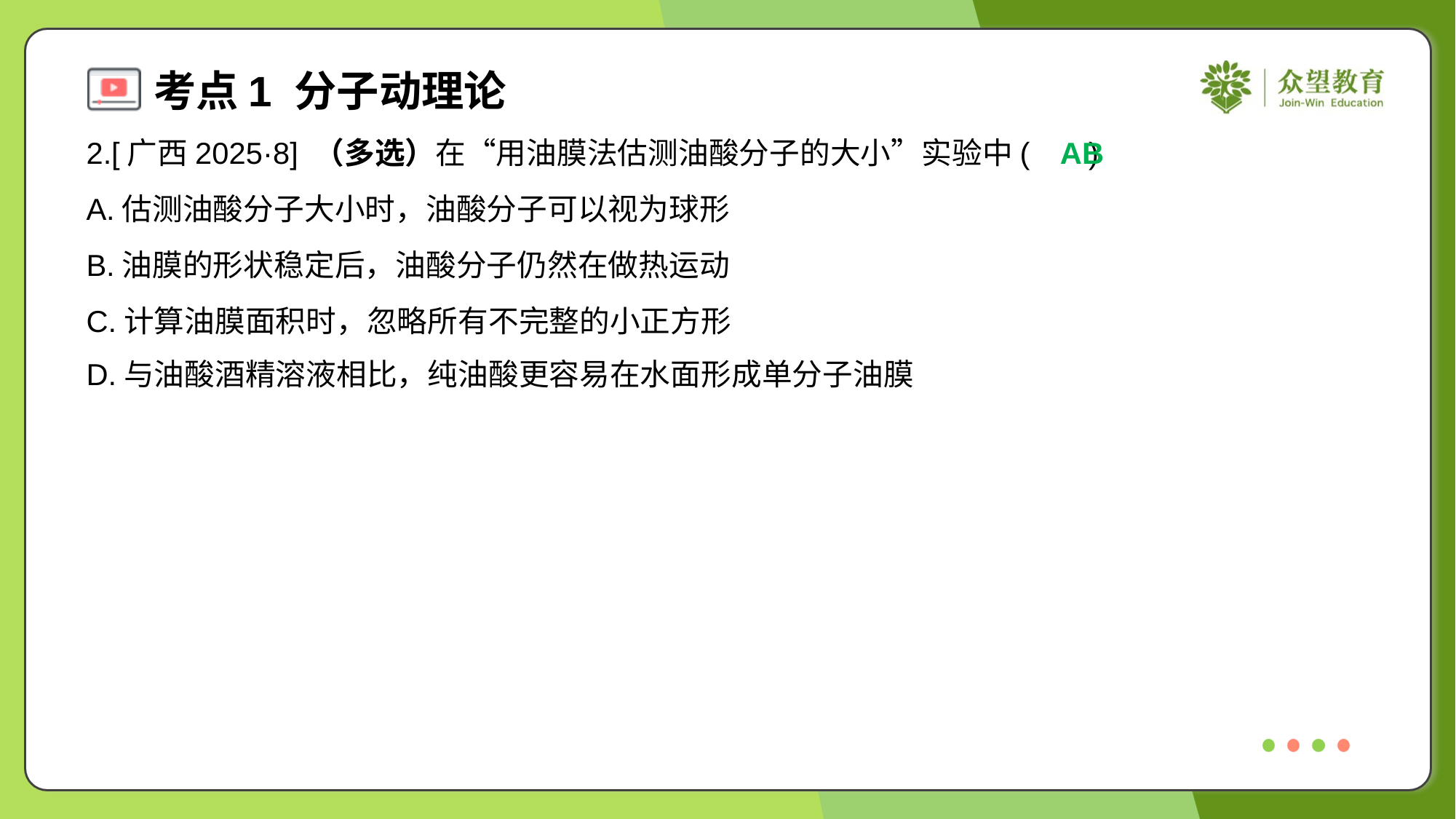

2.[广西2025·8] （多选）在“用油膜法估测油酸分子的大小”实验中(       )
AB
A.估测油酸分子大小时，油酸分子可以视为球形
B.油膜的形状稳定后，油酸分子仍然在做热运动
C.计算油膜面积时，忽略所有不完整的小正方形
D.与油酸酒精溶液相比，纯油酸更容易在水面形成单分子油膜